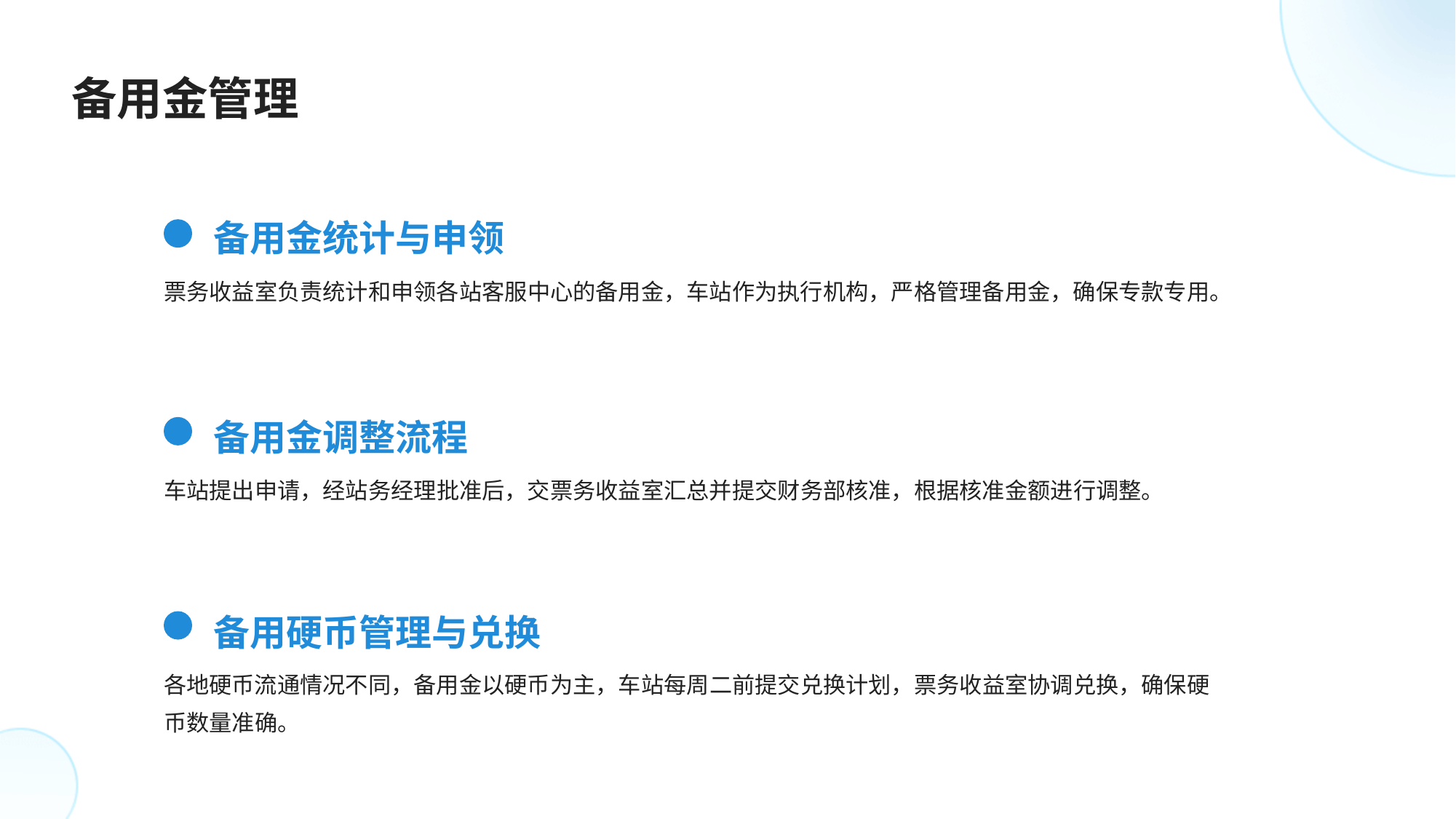

备用金管理
备用金统计与申领

票务收益室负责统计和申领各站客服中心的备用金，车站作为执行机构，严格管理备用金，确保专款专用。
备用金调整流程

车站提出申请，经站务经理批准后，交票务收益室汇总并提交财务部核准，根据核准金额进行调整。
备用硬币管理与兑换

各地硬币流通情况不同，备用金以硬币为主，车站每周二前提交兑换计划，票务收益室协调兑换，确保硬币数量准确。